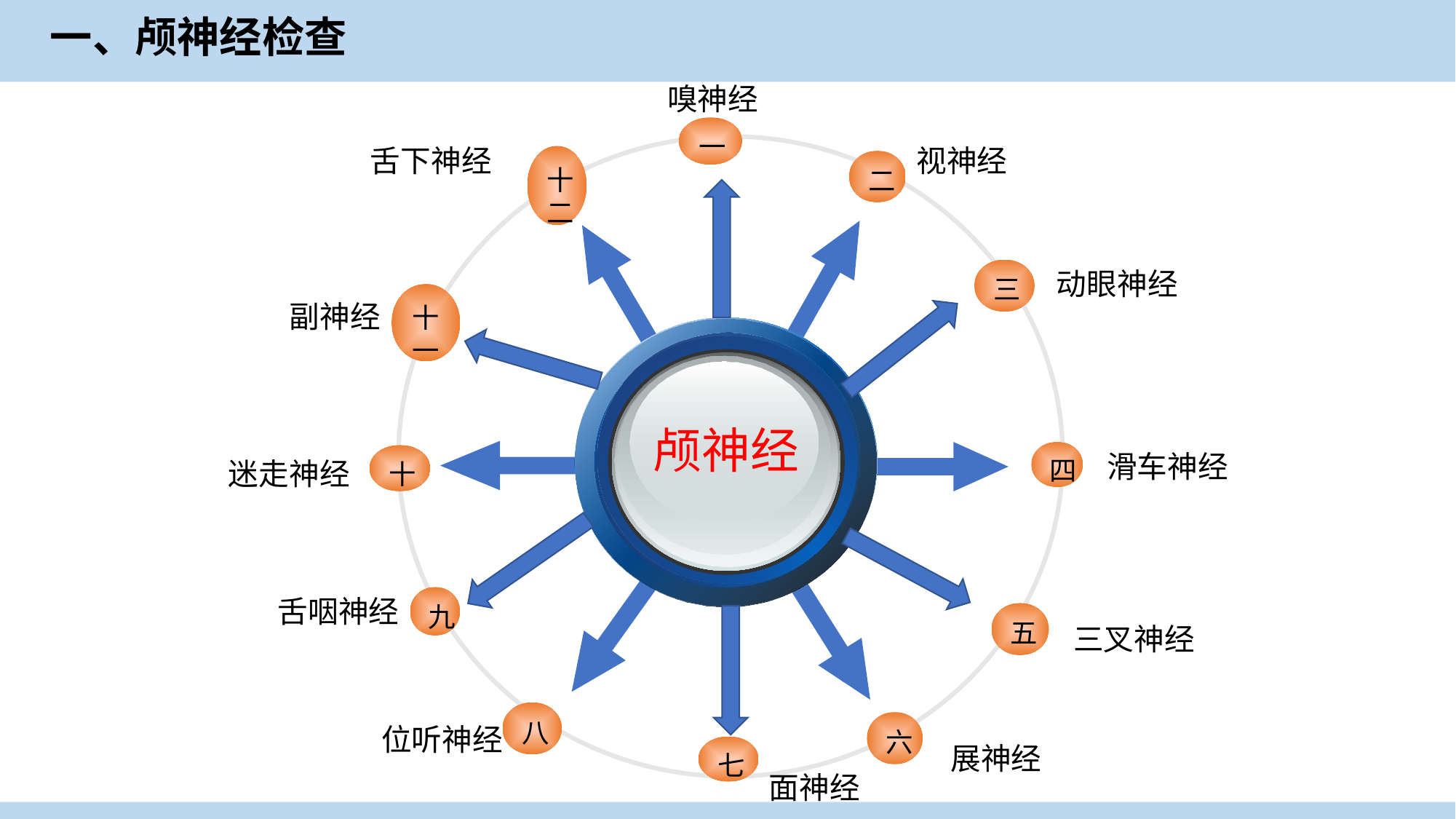

一、颅神经检查
嗅神经
一
舌下神经

视神经
十二

三

颅神经

滑车神经
迷走神经
五

八
六
位听神经
展神经
二

动眼神经
十一
副神经

四
十

舌咽神经
九
三叉神经

七
面神经